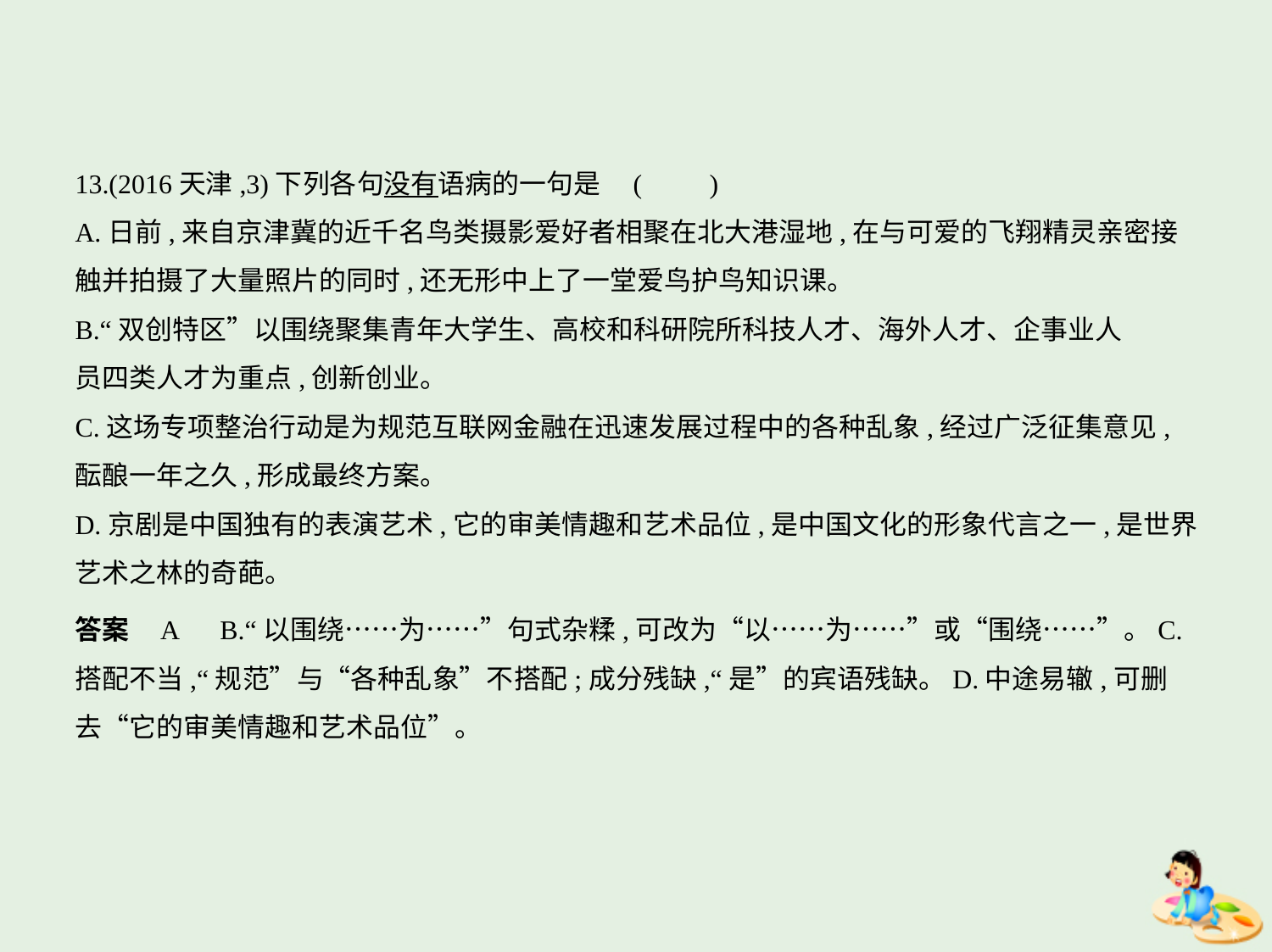

13.(2016天津,3)下列各句没有语病的一句是 (　　)
A.日前,来自京津冀的近千名鸟类摄影爱好者相聚在北大港湿地,在与可爱的飞翔精灵亲密接
触并拍摄了大量照片的同时,还无形中上了一堂爱鸟护鸟知识课。
B.“双创特区”以围绕聚集青年大学生、高校和科研院所科技人才、海外人才、企事业人
员四类人才为重点,创新创业。
C.这场专项整治行动是为规范互联网金融在迅速发展过程中的各种乱象,经过广泛征集意见,
酝酿一年之久,形成最终方案。
D.京剧是中国独有的表演艺术,它的审美情趣和艺术品位,是中国文化的形象代言之一,是世界
艺术之林的奇葩。
答案    A　B.“以围绕……为……”句式杂糅,可改为“以……为……”或“围绕……”。C.
搭配不当,“规范”与“各种乱象”不搭配;成分残缺,“是”的宾语残缺。D.中途易辙,可删
去“它的审美情趣和艺术品位”。